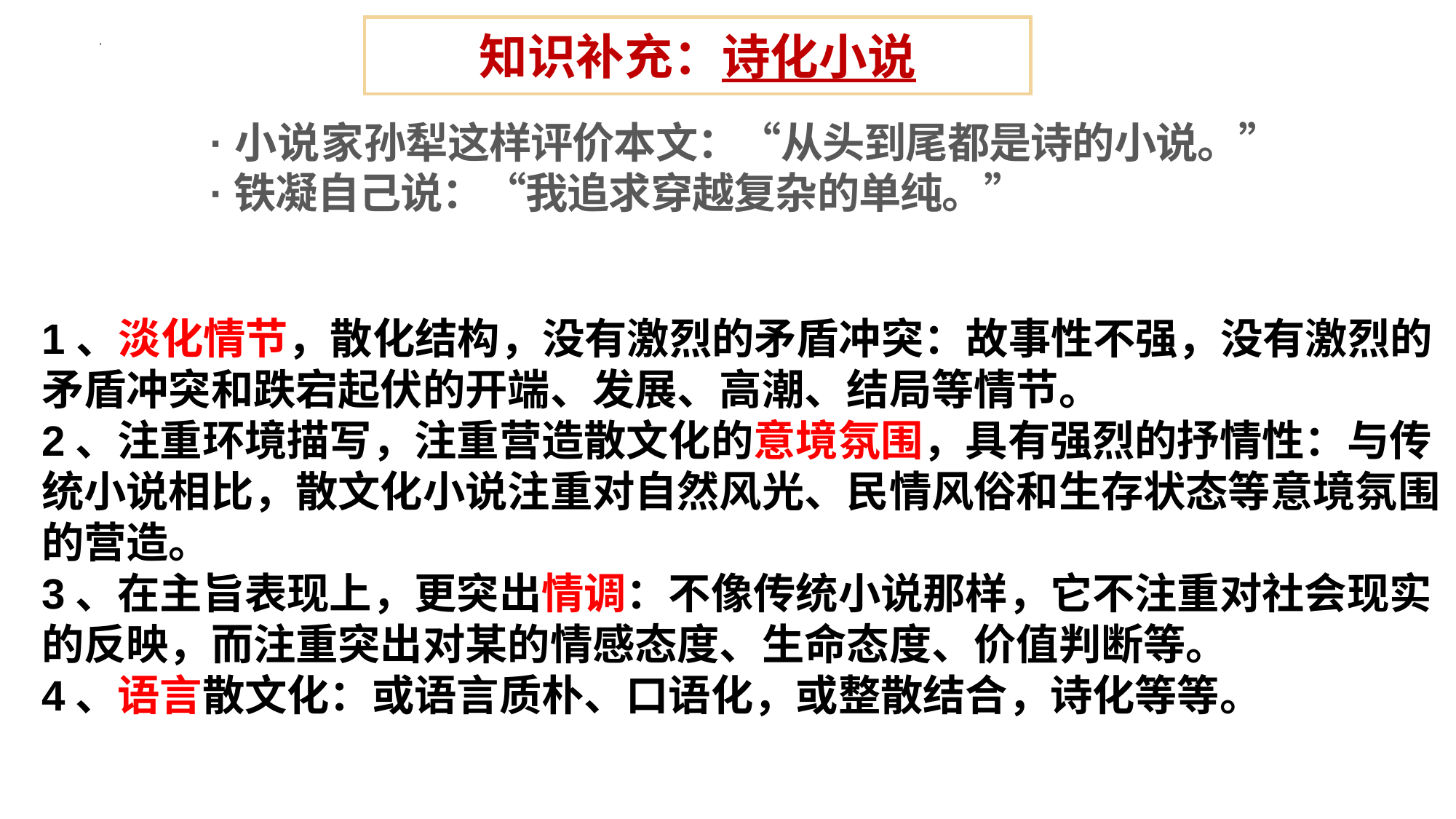

知识补充：诗化小说
·小说家孙犁这样评价本文：“从头到尾都是诗的小说。”
·铁凝自己说：“我追求穿越复杂的单纯。”

1、淡化情节，散化结构，没有激烈的矛盾冲突：故事性不强，没有激烈的矛盾冲突和跌宕起伏的开端、发展、高潮、结局等情节。
2、注重环境描写，注重营造散文化的意境氛围，具有强烈的抒情性：与传统小说相比，散文化小说注重对自然风光、民情风俗和生存状态等意境氛围的营造。
3、在主旨表现上，更突出情调：不像传统小说那样，它不注重对社会现实的反映，而注重突出对某的情感态度、生命态度、价值判断等。
4、语言散文化：或语言质朴、口语化，或整散结合，诗化等等。